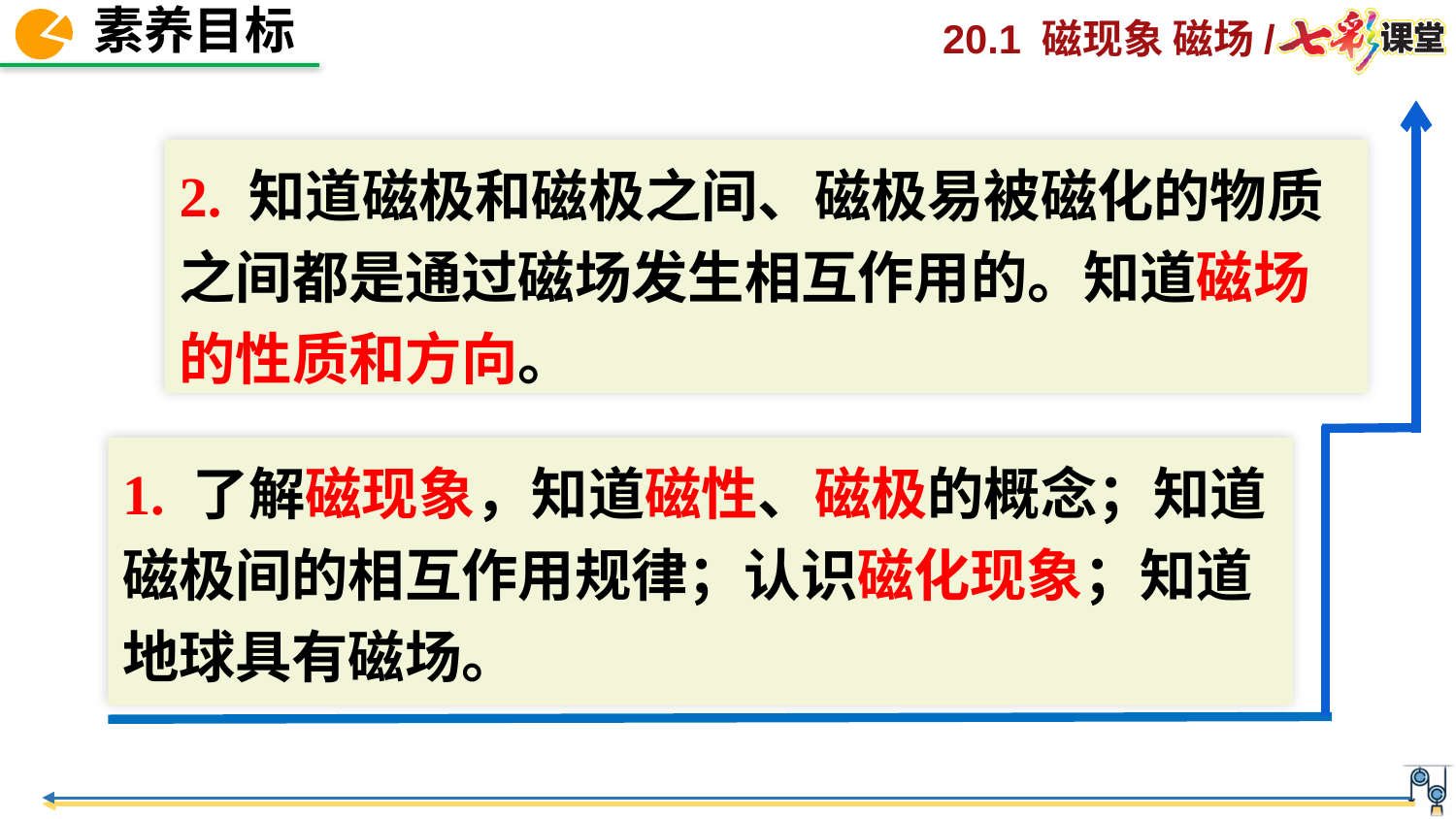

2. 知道磁极和磁极之间、磁极易被磁化的物质之间都是通过磁场发生相互作用的。知道磁场的性质和方向。
1. 了解磁现象，知道磁性、磁极的概念；知道磁极间的相互作用规律；认识磁化现象；知道地球具有磁场。